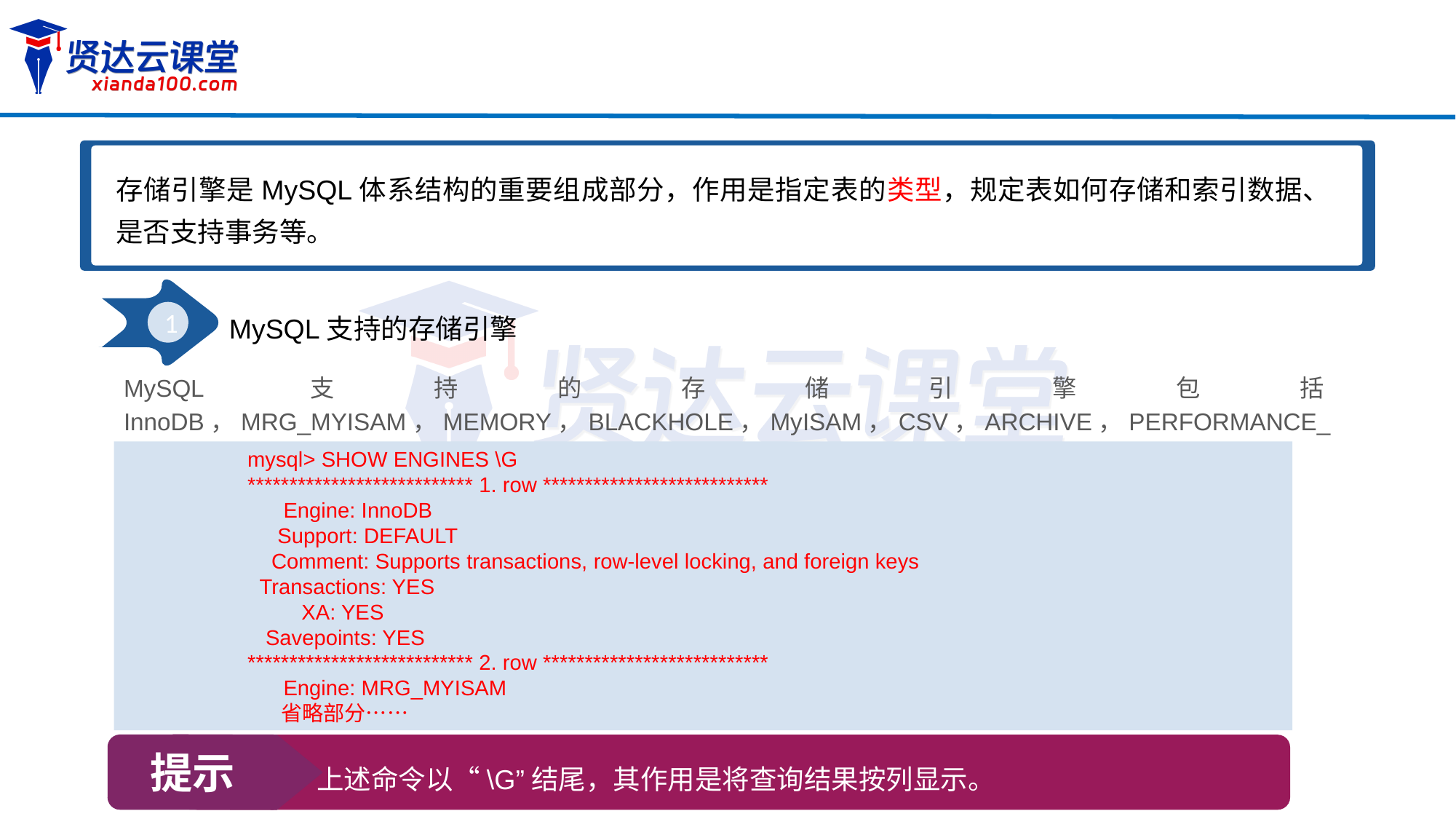

存储引擎是MySQL体系结构的重要组成部分，作用是指定表的类型，规定表如何存储和索引数据、是否支持事务等。

1
MySQL支持的存储引擎
MySQL支持的存储引擎包括InnoDB，MRG_MYISAM，MEMORY，BLACKHOLE，MyISAM，CSV，ARCHIVE，PERFORMANCE_SCHEMA，FEDERATED，可以在登录MySQL后执行以下命令查看：
mysql> SHOW ENGINES \G
*************************** 1. row ***************************
      Engine: InnoDB
     Support: DEFAULT
    Comment: Supports transactions, row-level locking, and foreign keys
  Transactions: YES
         XA: YES
   Savepoints: YES
*************************** 2. row ***************************
      Engine: MRG_MYISAM
      省略部分……

提示

上述命令以“\G”结尾，其作用是将查询结果按列显示。